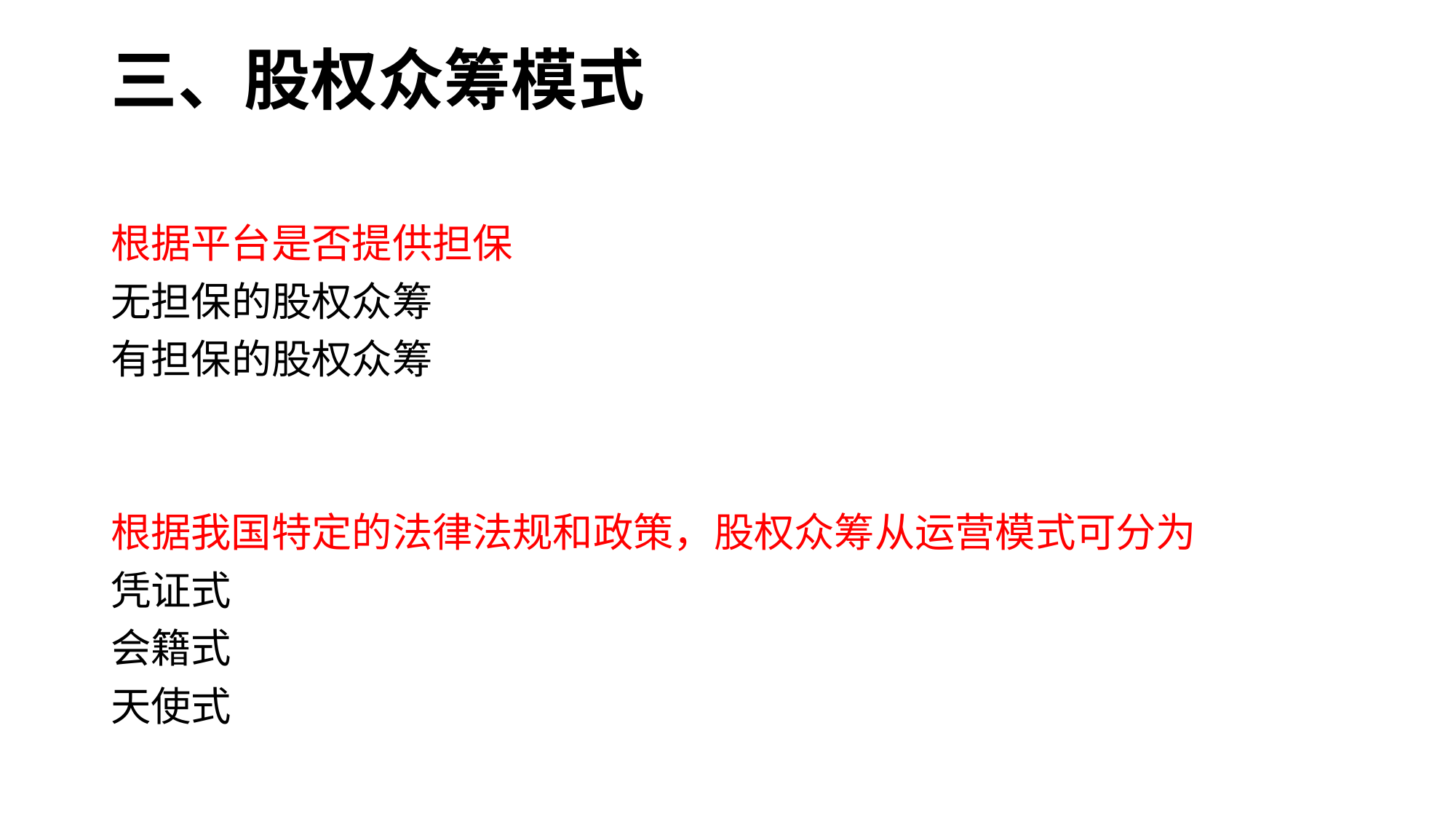

# 三、股权众筹模式
根据平台是否提供担保
无担保的股权众筹
有担保的股权众筹

根据我国特定的法律法规和政策，股权众筹从运营模式可分为
凭证式
会籍式
天使式